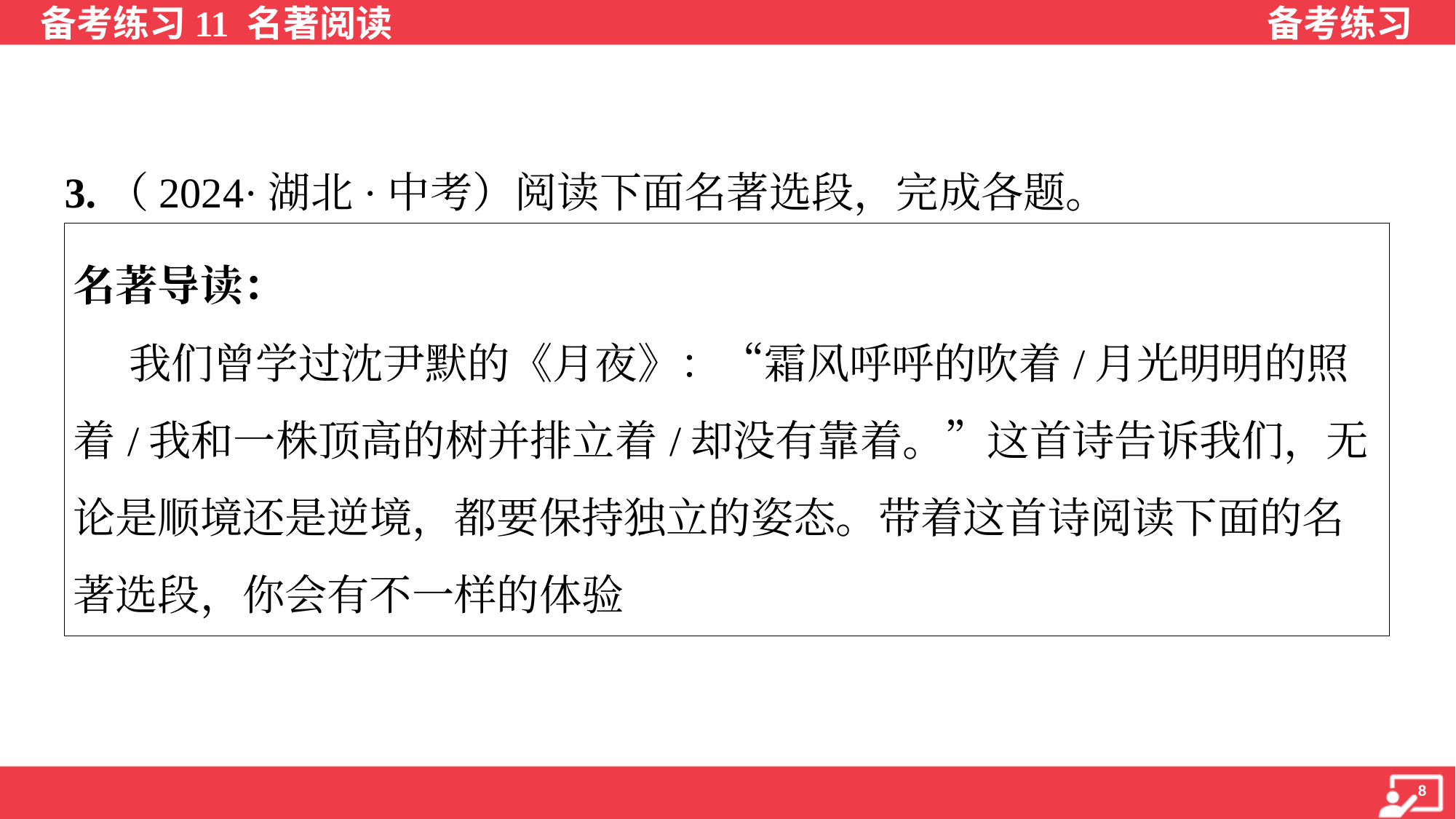

3.（2024·湖北·中考）阅读下面名著选段，完成各题。
| 名著导读： 我们曾学过沈尹默的《月夜》：“霜风呼呼的吹着/月光明明的照 着/我和一株顶高的树并排立着/却没有靠着。”这首诗告诉我们，无论是顺境还是逆境，都要保持独立的姿态。带着这首诗阅读下面的名著选段，你会有不一样的体验 |
| --- |